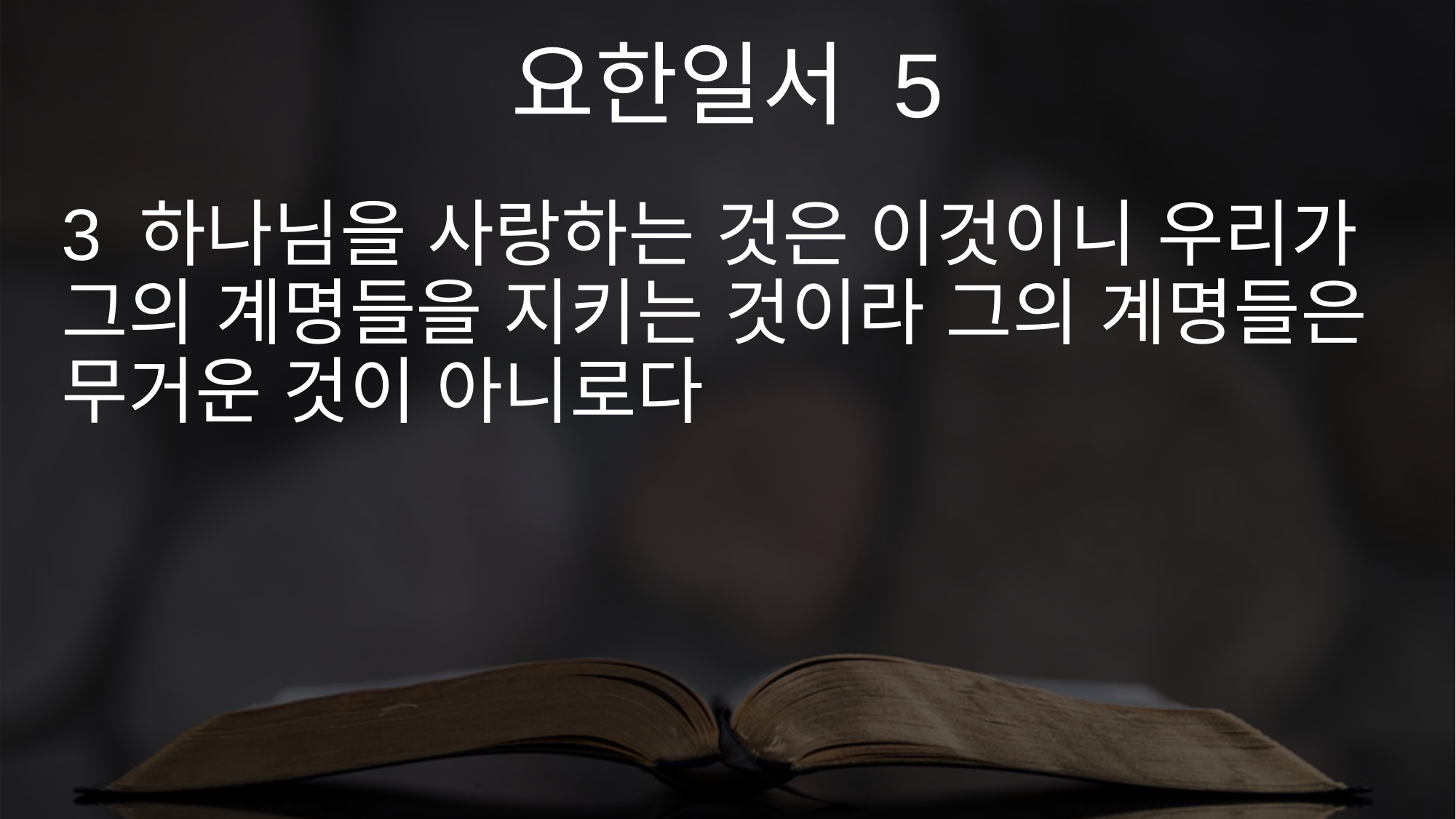

요한일서 5
3 하나님을 사랑하는 것은 이것이니 우리가 그의 계명들을 지키는 것이라 그의 계명들은 무거운 것이 아니로다